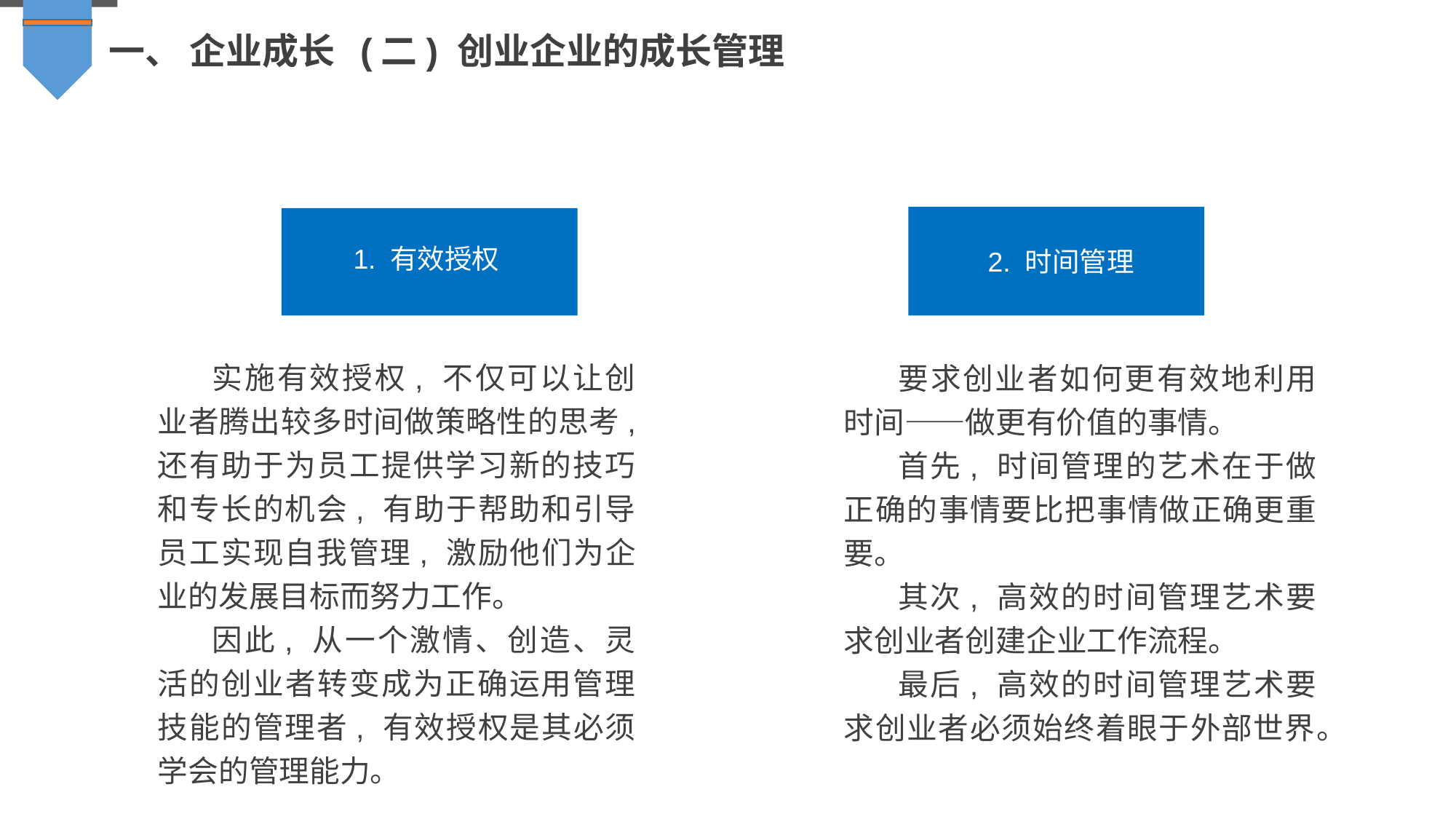

一、 企业成长  (二) 创业企业的成长管理

1. 有效授权
2. 时间管理
实施有效授权, 不仅可以让创业者腾出较多时间做策略性的思考, 还有助于为员工提供学习新的技巧和专长的机会, 有助于帮助和引导员工实现自我管理, 激励他们为企业的发展目标而努力工作。
因此, 从一个激情、创造、灵活的创业者转变成为正确运用管理技能的管理者, 有效授权是其必须学会的管理能力。
要求创业者如何更有效地利用时间——做更有价值的事情。
首先, 时间管理的艺术在于做正确的事情要比把事情做正确更重要。
其次, 高效的时间管理艺术要求创业者创建企业工作流程。
最后, 高效的时间管理艺术要求创业者必须始终着眼于外部世界。